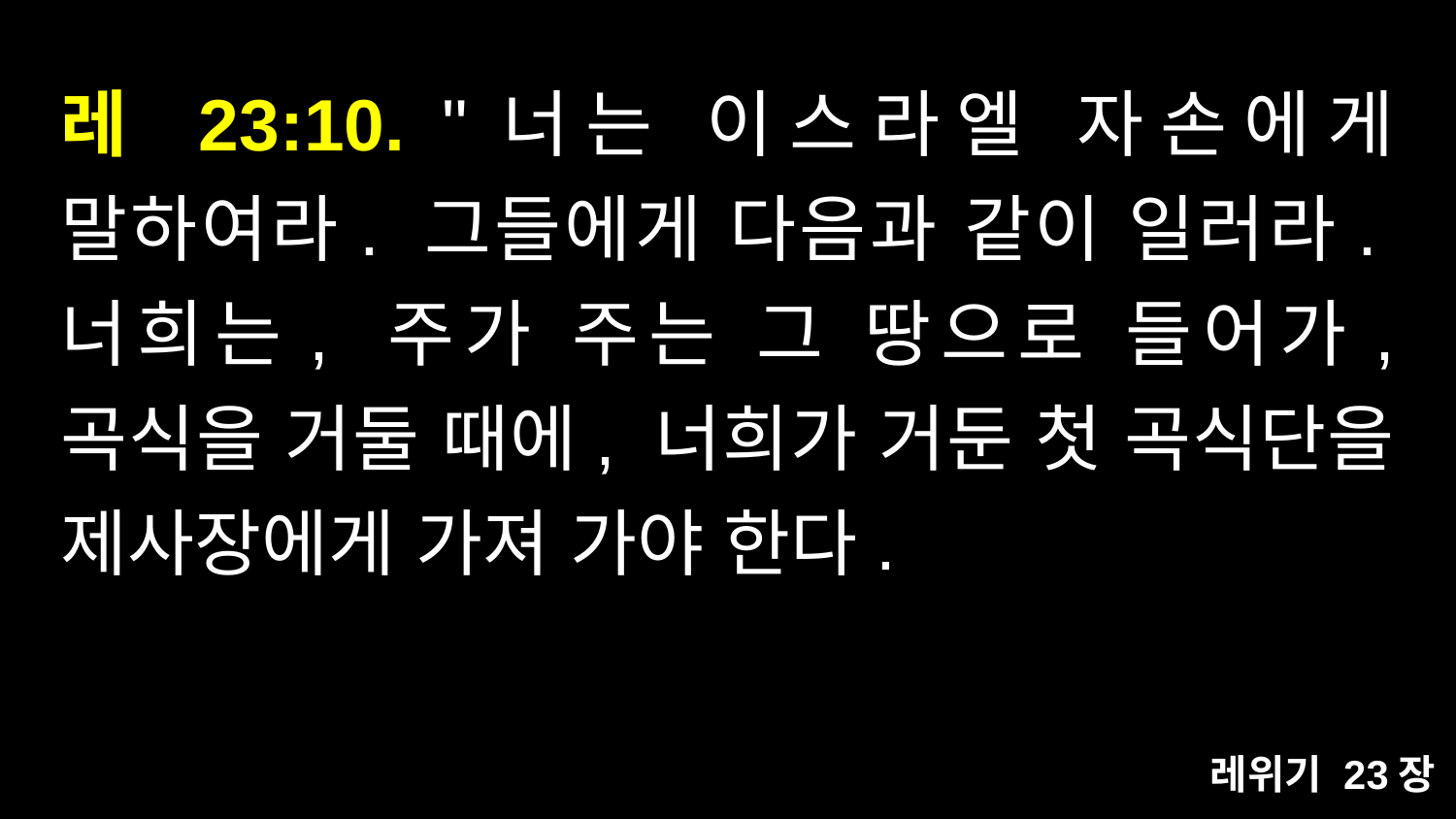

# 레 23:10. "너는 이스라엘 자손에게 말하여라. 그들에게 다음과 같이 일러라.너희는, 주가 주는 그 땅으로 들어가, 곡식을 거둘 때에, 너희가 거둔 첫 곡식단을 제사장에게 가져 가야 한다.
레위기 23장